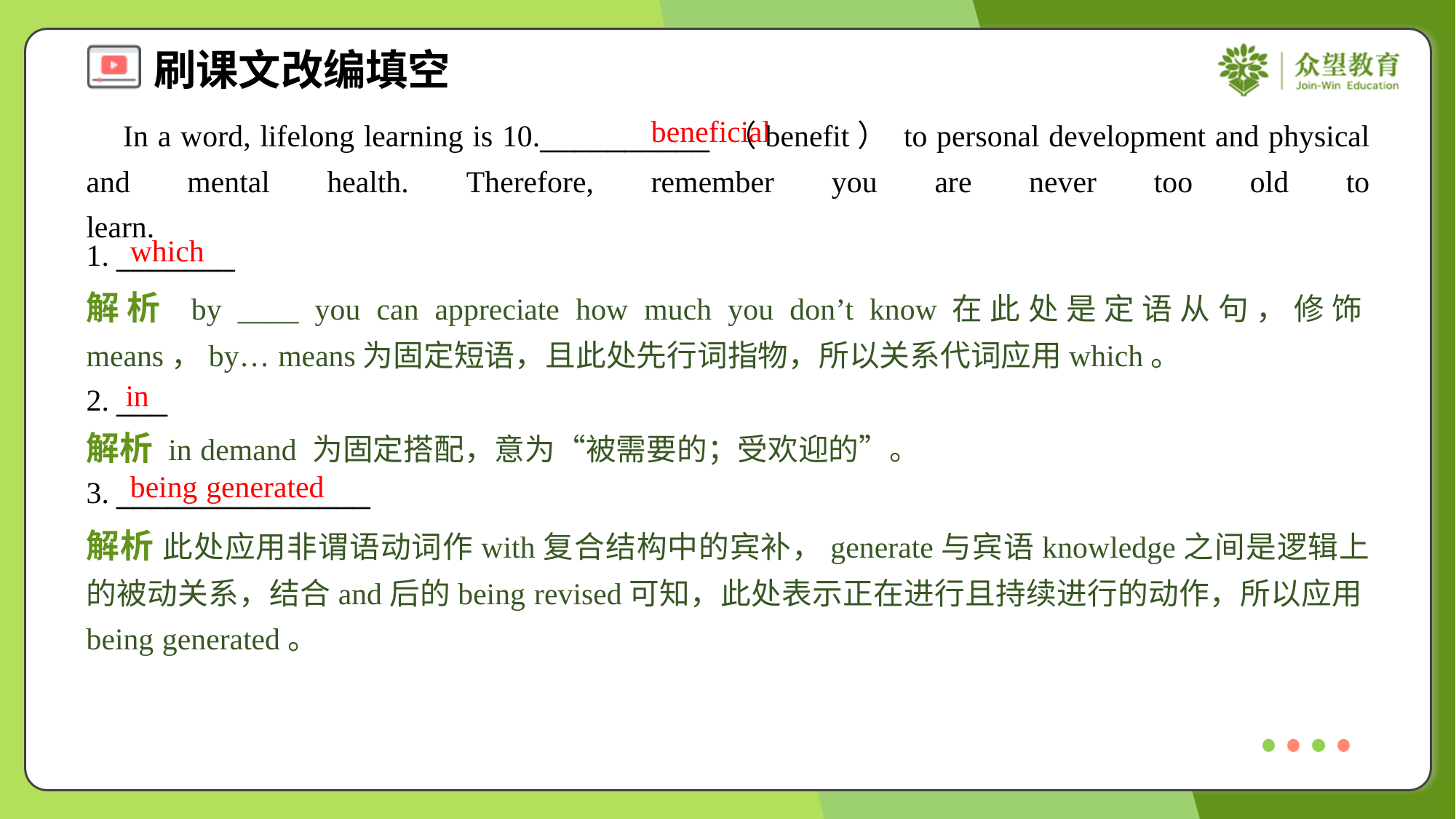

beneficial
    In a word, lifelong learning is 10.__________ （benefit） to personal development and physical and mental health. Therefore, remember you are never too old to learn.#1.4
which
1. _______
解析 by ____ you can appreciate how much you don’t know在此处是定语从句，修饰means，by… means为固定短语，且此处先行词指物，所以关系代词应用which。
in
2. ___
解析 in demand 为固定搭配，意为“被需要的；受欢迎的”。
being generated
3. _______________
解析 此处应用非谓语动词作with复合结构中的宾补，generate与宾语knowledge之间是逻辑上的被动关系，结合and后的being revised可知，此处表示正在进行且持续进行的动作，所以应用being generated。